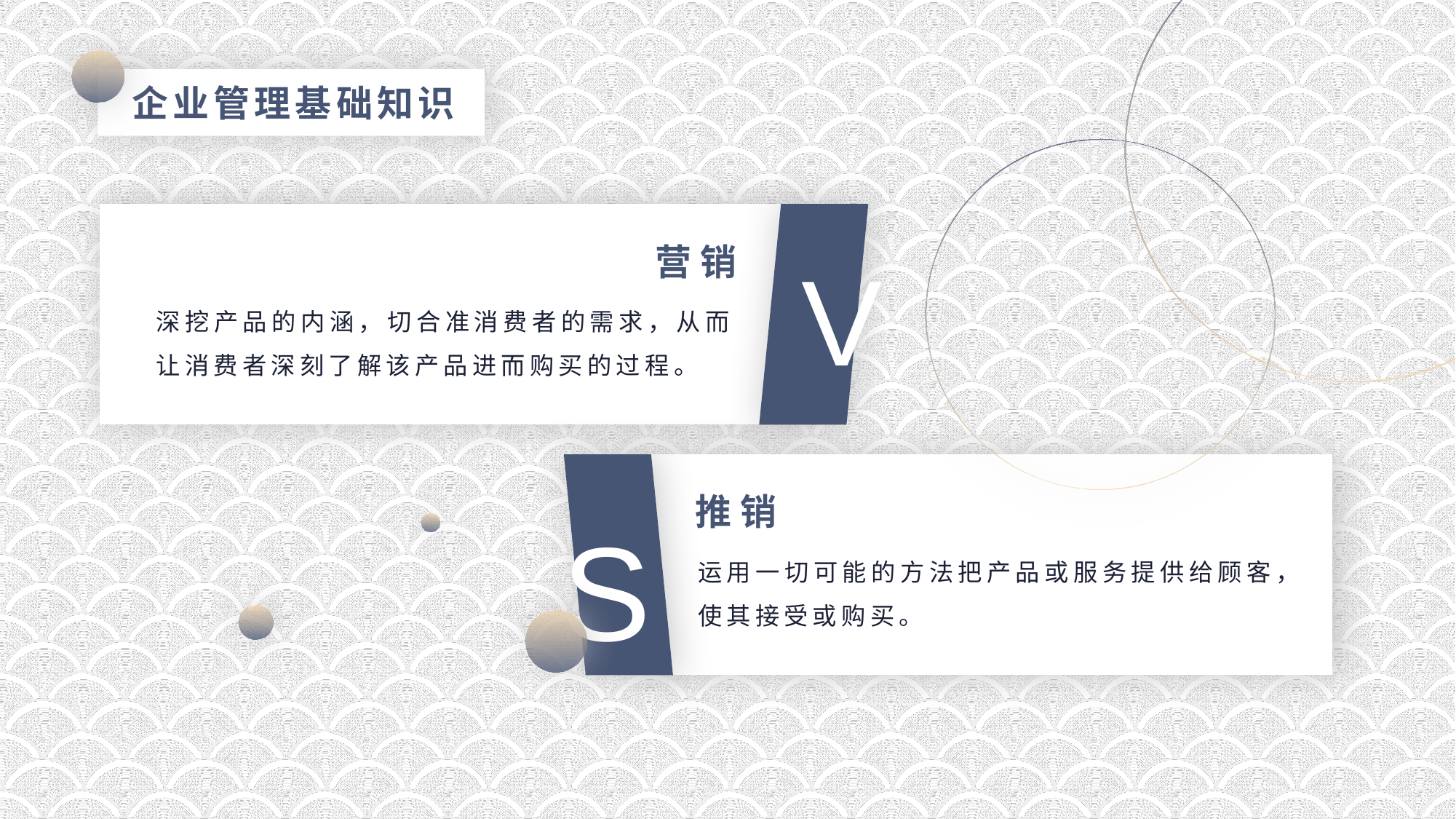

营销
深挖产品的内涵，切合准消费者的需求，从而让消费者深刻了解该产品进而购买的过程。
V

推销
运用一切可能的方法把产品或服务提供给顾客，使其接受或购买。
S